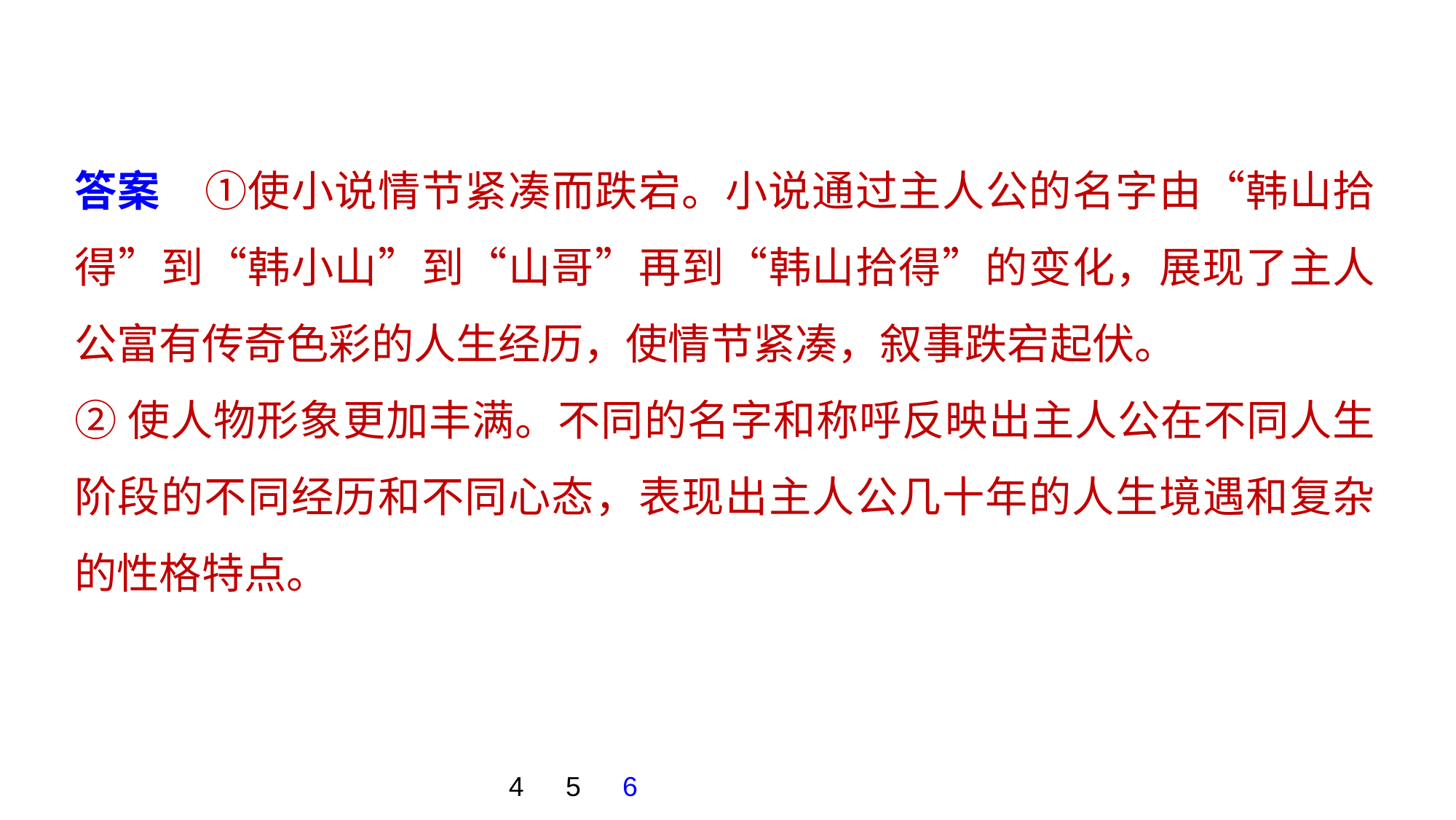

答案　①使小说情节紧凑而跌宕。小说通过主人公的名字由“韩山拾得”到“韩小山”到“山哥”再到“韩山拾得”的变化，展现了主人公富有传奇色彩的人生经历，使情节紧凑，叙事跌宕起伏。
②使人物形象更加丰满。不同的名字和称呼反映出主人公在不同人生阶段的不同经历和不同心态，表现出主人公几十年的人生境遇和复杂的性格特点。
4
5
6